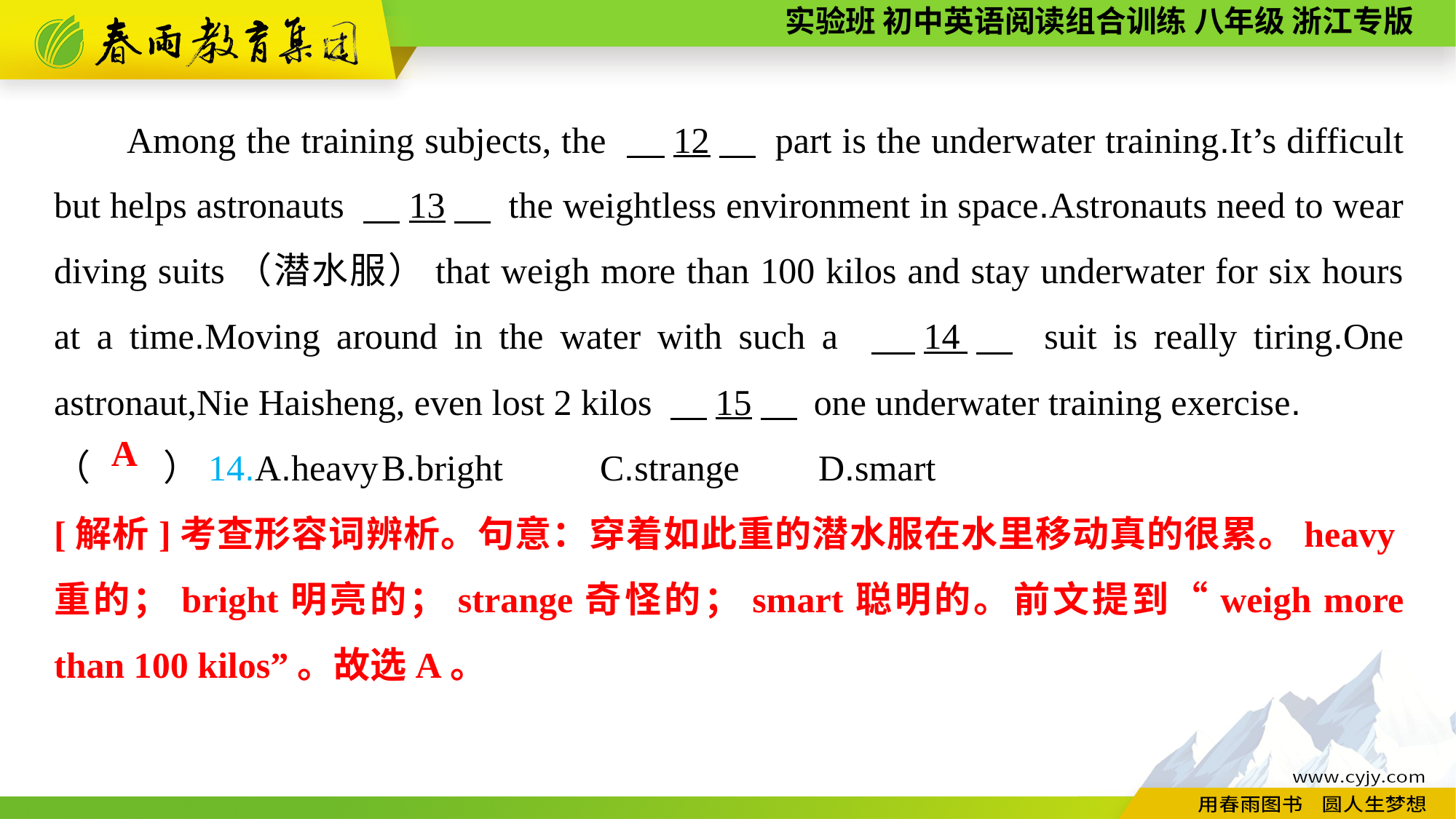

Among the training subjects, the 　12　 part is the underwater training.It’s difficult but helps astronauts 　13　 the weightless environment in space.Astronauts need to wear diving suits（潜水服）that weigh more than 100 kilos and stay underwater for six hours at a time.Moving around in the water with such a 　14　 suit is really tiring.One astronaut,Nie Haisheng, even lost 2 kilos 　15　 one underwater training exercise.
（　　）14.A.heavy	B.bright	C.strange	D.smart
A
[解析]考查形容词辨析。句意：穿着如此重的潜水服在水里移动真的很累。heavy重的；bright明亮的；strange奇怪的；smart聪明的。前文提到“weigh more than 100 kilos”。故选A。